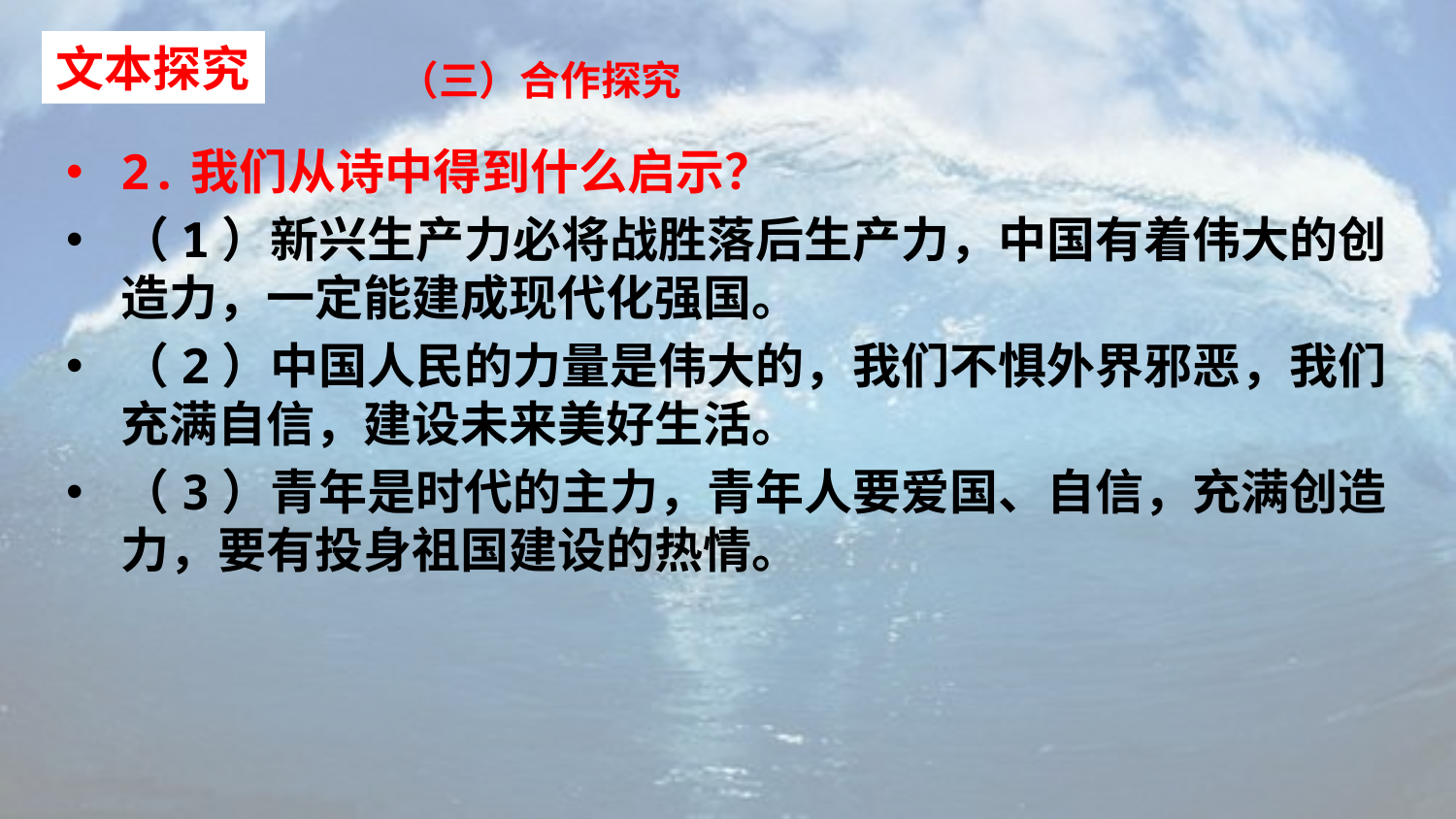

文本探究
（三）合作探究
2.我们从诗中得到什么启示？
（1）新兴生产力必将战胜落后生产力，中国有着伟大的创造力，一定能建成现代化强国。
（2）中国人民的力量是伟大的，我们不惧外界邪恶，我们充满自信，建设未来美好生活。
（3）青年是时代的主力，青年人要爱国、自信，充满创造力，要有投身祖国建设的热情。